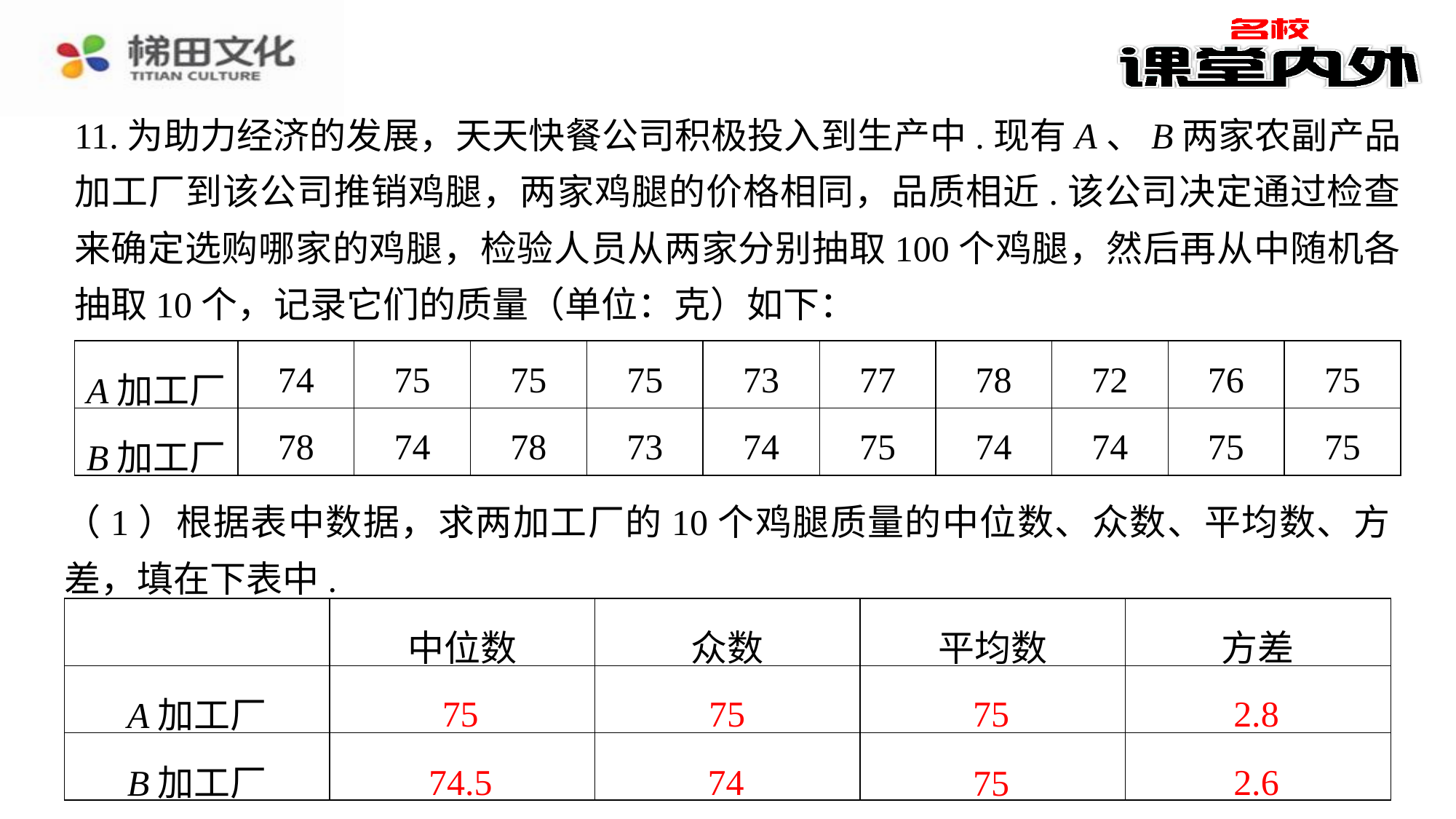

11.为助力经济的发展，天天快餐公司积极投入到生产中.现有A、B两家农副产品加工厂到该公司推销鸡腿，两家鸡腿的价格相同，品质相近.该公司决定通过检查来确定选购哪家的鸡腿，检验人员从两家分别抽取100个鸡腿，然后再从中随机各抽取10个，记录它们的质量（单位：克）如下：
| A加工厂 | 74 | 75 | 75 | 75 | 73 | 77 | 78 | 72 | 76 | 75 |
| --- | --- | --- | --- | --- | --- | --- | --- | --- | --- | --- |
| B加工厂 | 78 | 74 | 78 | 73 | 74 | 75 | 74 | 74 | 75 | 75 |
（1）根据表中数据，求两加工厂的10个鸡腿质量的中位数、众数、平均数、方差，填在下表中.
|  | 中位数 | 众数 | 平均数 | 方差 |
| --- | --- | --- | --- | --- |
| A加工厂 | 75 | 75 | 75 | 2.8 |
| B加工厂 | 74.5 | 74 | 75 | 2.6 |
75
75
75
2.8
74.5
74
2.6
75